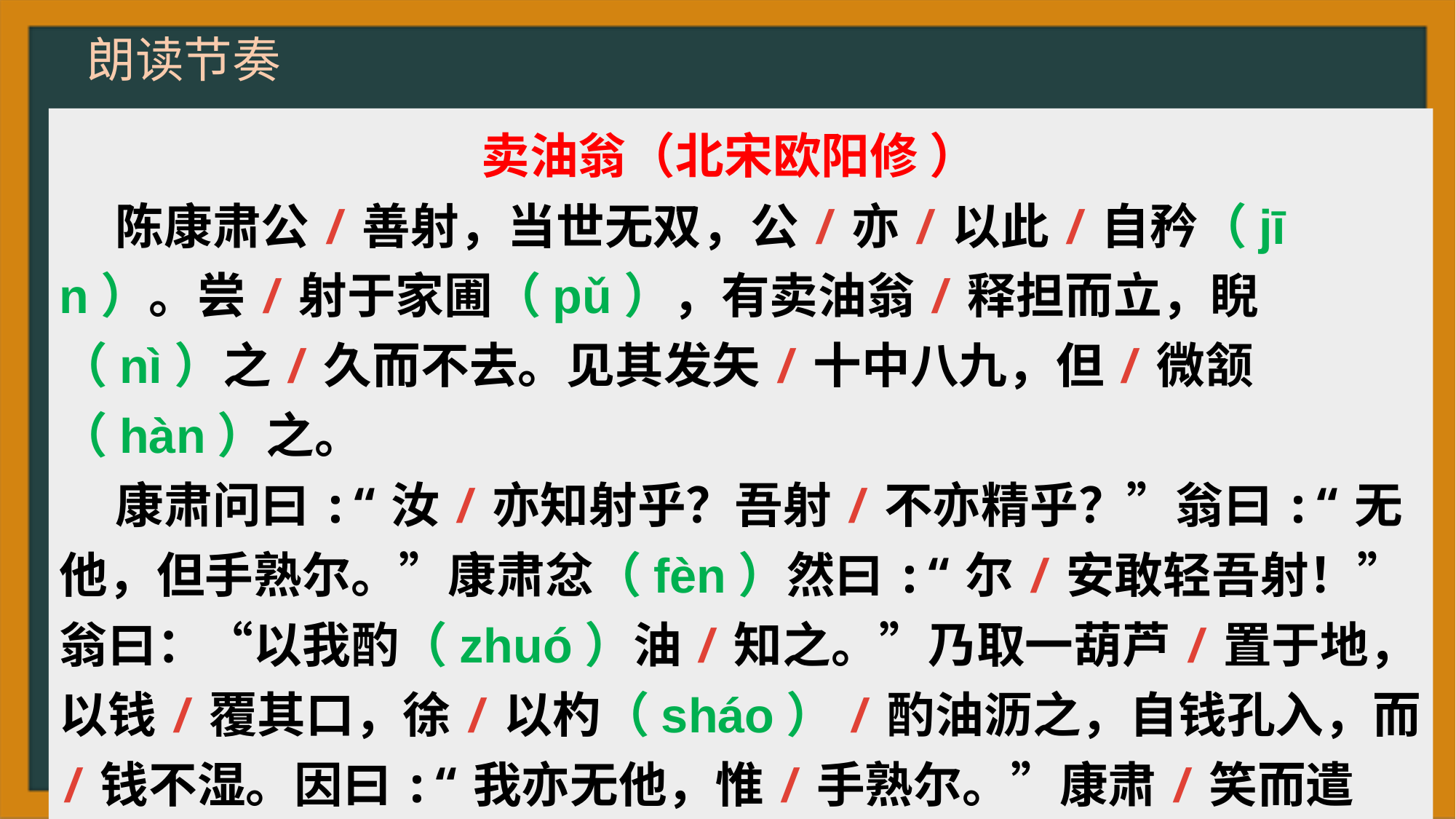

朗读节奏
卖油翁（北宋欧阳修 ）
    陈康肃公/善射，当世无双，公/亦/以此/自矜（jīn）。尝/射于家圃（pǔ），有卖油翁/释担而立，睨（nì）之/久而不去。见其发矢/十中八九，但/微颔（hàn）之。
    康肃问曰:“汝/亦知射乎？吾射/不亦精乎？”翁曰:“无他，但手熟尔。”康肃忿（fèn）然曰:“尔/安敢轻吾射！”翁曰：“以我酌（zhuó）油/知之。”乃取一葫芦/置于地，以钱/覆其口，徐/以杓（sháo）/酌油沥之，自钱孔入，而/钱不湿。因曰:“我亦无他，惟/手熟尔。”康肃/笑而遣之。